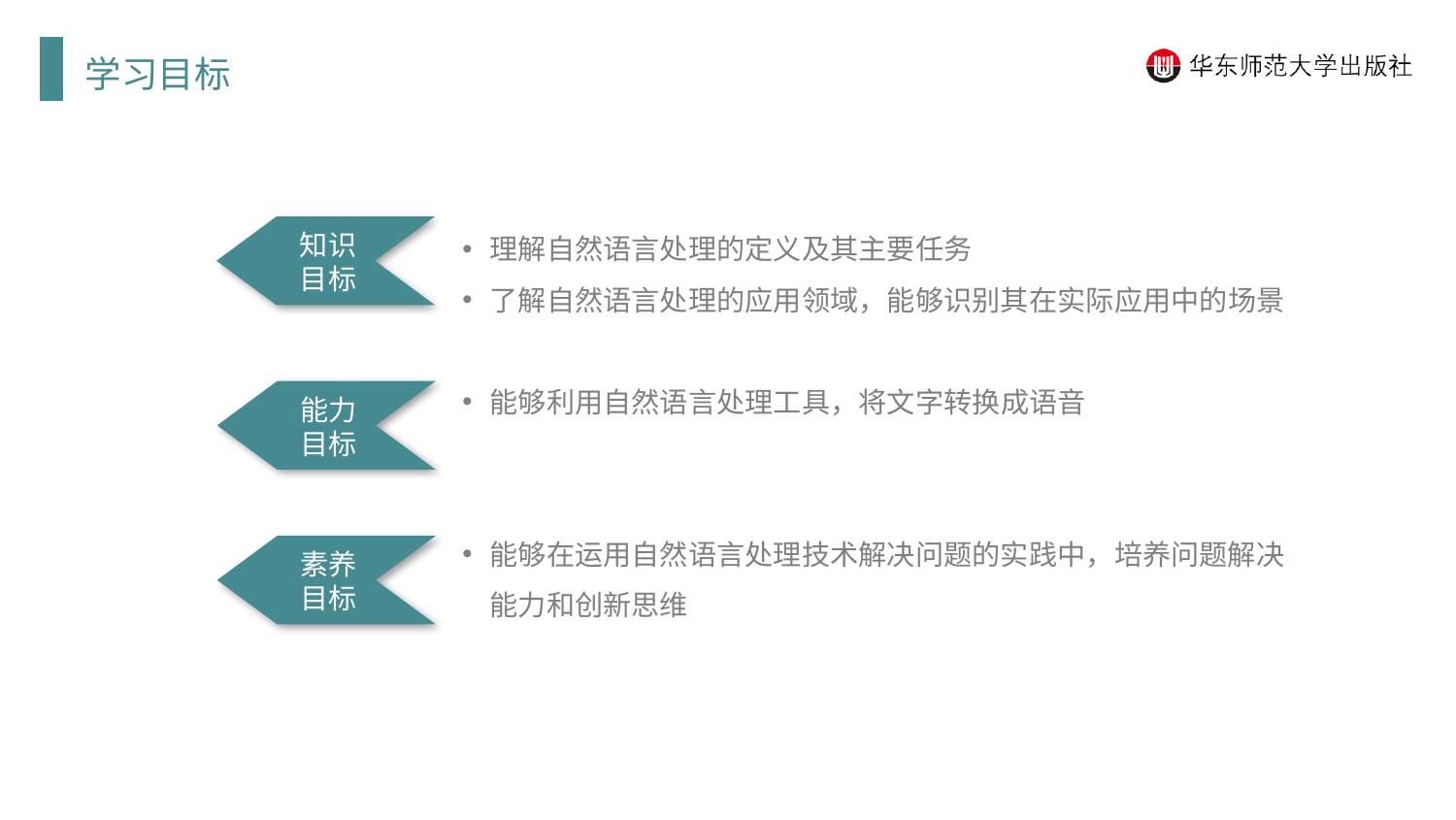

学习目标
理解自然语言处理的定义及其主要任务
了解自然语言处理的应用领域，能够识别其在实际应用中的场景

能够利用自然语言处理工具，将文字转换成语音

能够在运用自然语言处理技术解决问题的实践中，培养问题解决能力和创新思维

知识目标

能力目标

素养目标